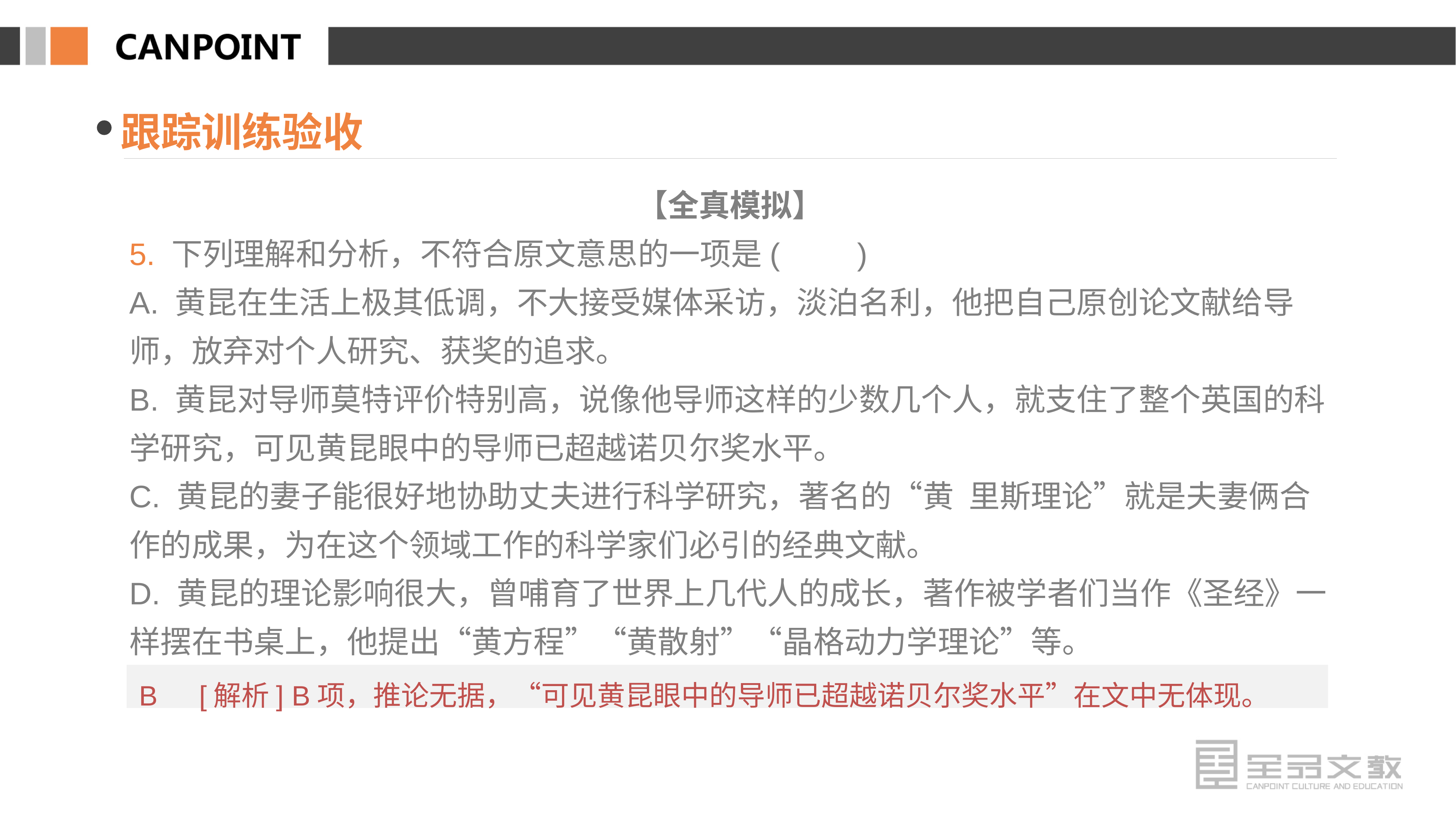

跟踪训练验收

【全真模拟】
5. 下列理解和分析，不符合原文意思的一项是(　　)
A. 黄昆在生活上极其低调，不大接受媒体采访，淡泊名利，他把自己原创论文献给导师，放弃对个人研究、获奖的追求。
B. 黄昆对导师莫特评价特别高，说像他导师这样的少数几个人，就支住了整个英国的科学研究，可见黄昆眼中的导师已超越诺贝尔奖水平。
C. 黄昆的妻子能很好地协助丈夫进行科学研究，著名的“黄­里斯理论”就是夫妻俩合作的成果，为在这个领域工作的科学家们必引的经典文献。
D. 黄昆的理论影响很大，曾哺育了世界上几代人的成长，著作被学者们当作《圣经》一样摆在书桌上，他提出“黄方程”“黄散射”“晶格动力学理论”等。

B　[解析] B项，推论无据，“可见黄昆眼中的导师已超越诺贝尔奖水平”在文中无体现。